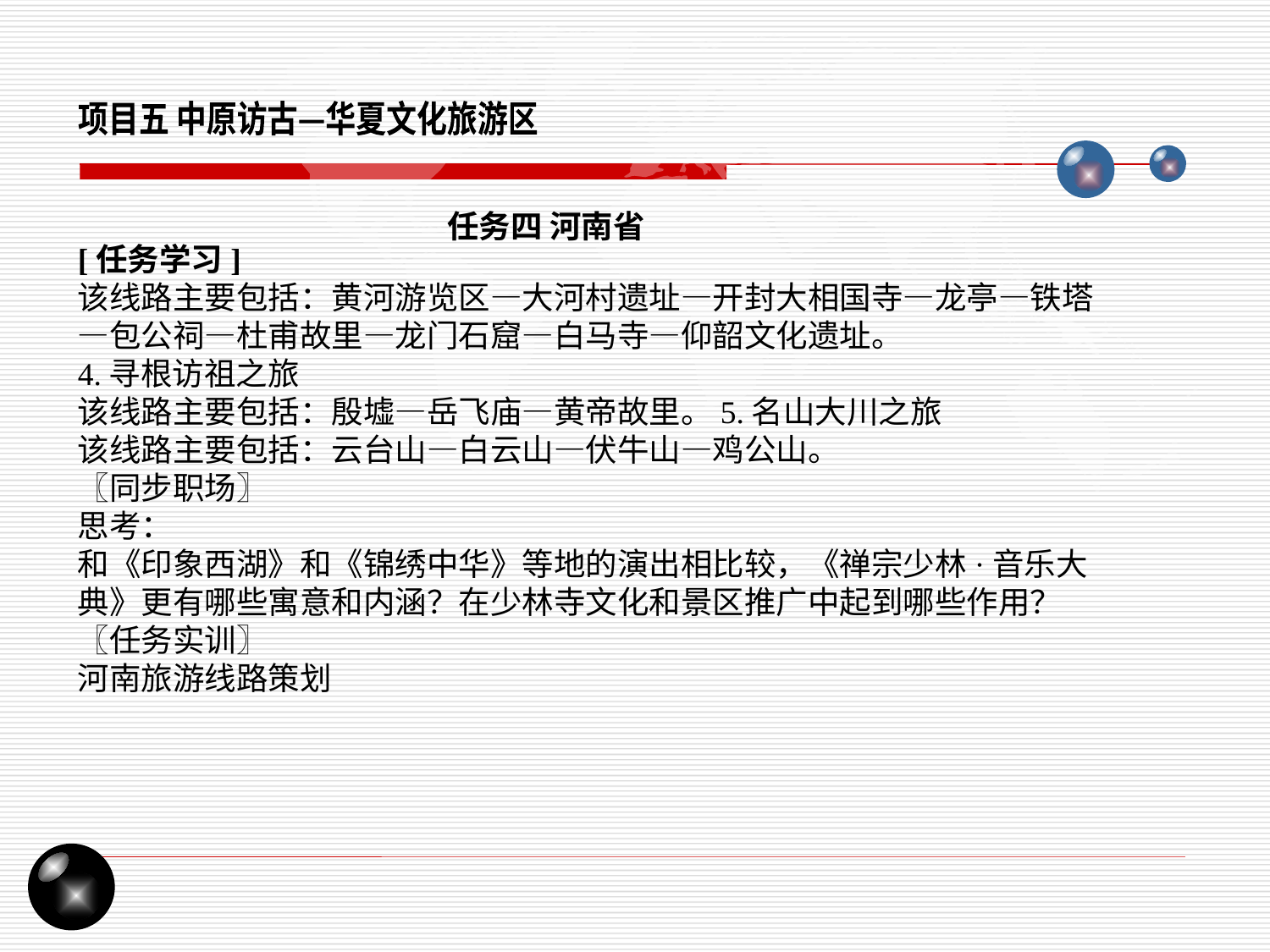

项目五 中原访古—华夏文化旅游区
任务四 河南省
[任务学习]
该线路主要包括：黄河游览区—大河村遗址—开封大相国寺—龙亭—铁塔—包公祠—杜甫故里—龙门石窟—白马寺—仰韶文化遗址。
4.寻根访祖之旅
该线路主要包括：殷墟—岳飞庙—黄帝故里。5.名山大川之旅
该线路主要包括：云台山—白云山—伏牛山—鸡公山。
〖同步职场〗
思考：
和《印象西湖》和《锦绣中华》等地的演出相比较，《禅宗少林·音乐大典》更有哪些寓意和内涵？在少林寺文化和景区推广中起到哪些作用？
〖任务实训〗
河南旅游线路策划